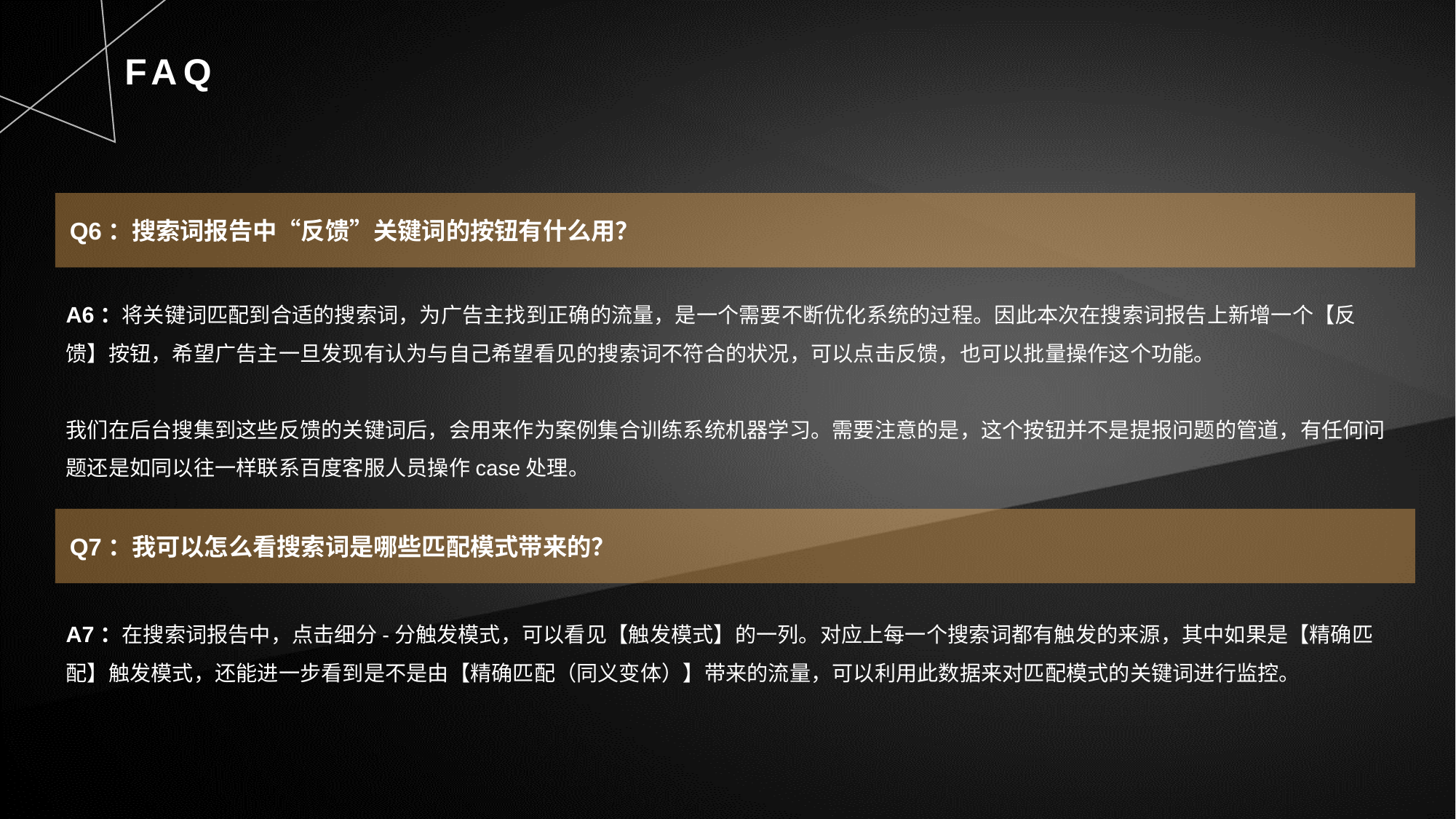

FAQ
Q6：搜索词报告中“反馈”关键词的按钮有什么用？
A6：将关键词匹配到合适的搜索词，为广告主找到正确的流量，是一个需要不断优化系统的过程。因此本次在搜索词报告上新增一个【反馈】按钮，希望广告主一旦发现有认为与自己希望看见的搜索词不符合的状况，可以点击反馈，也可以批量操作这个功能。

我们在后台搜集到这些反馈的关键词后，会用来作为案例集合训练系统机器学习。需要注意的是，这个按钮并不是提报问题的管道，有任何问题还是如同以往一样联系百度客服人员操作case处理。
Q7：我可以怎么看搜索词是哪些匹配模式带来的？
A7：在搜索词报告中，点击细分-分触发模式，可以看见【触发模式】的一列。对应上每一个搜索词都有触发的来源，其中如果是【精确匹配】触发模式，还能进一步看到是不是由【精确匹配（同义变体）】带来的流量，可以利用此数据来对匹配模式的关键词进行监控。